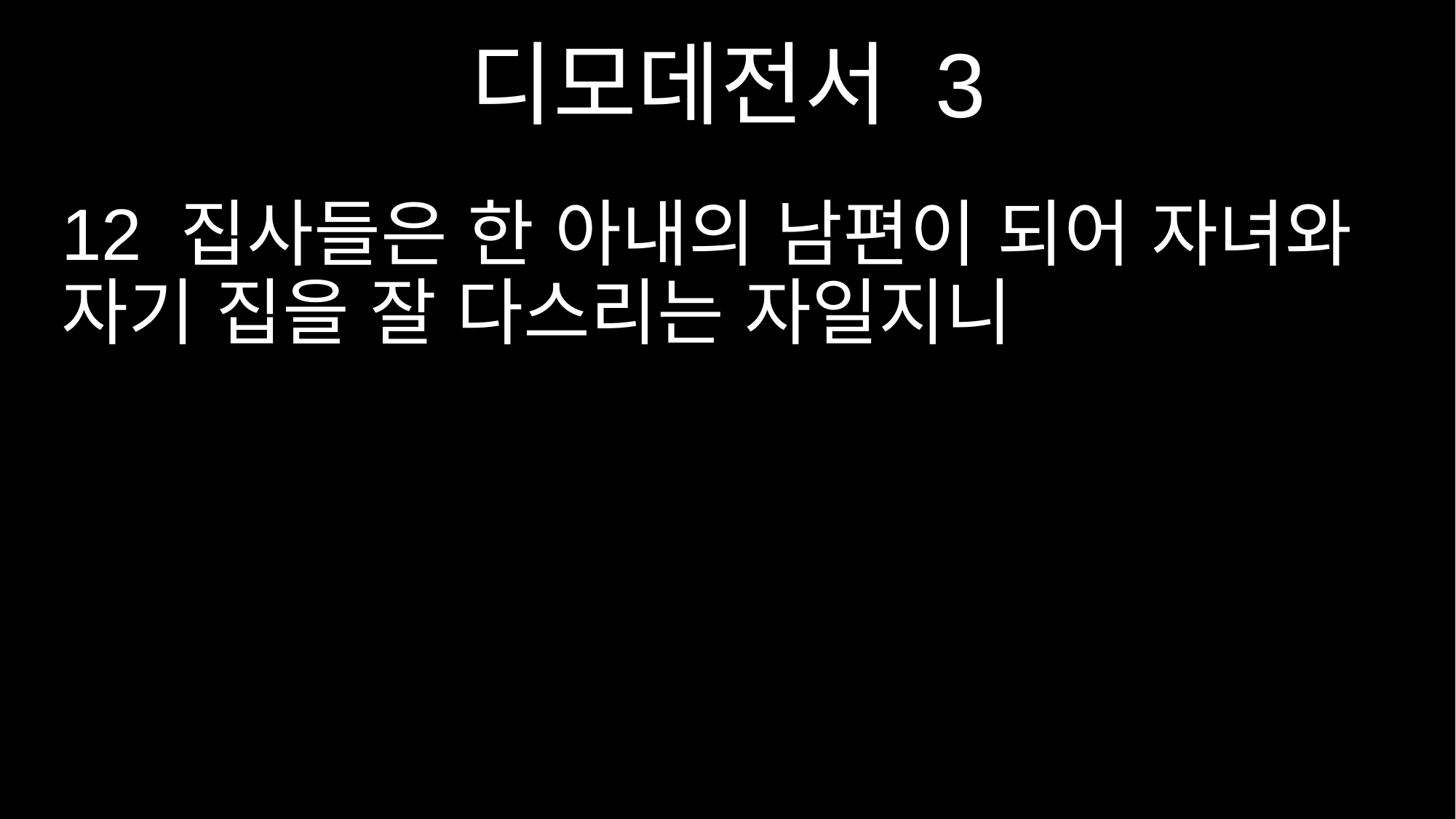

디모데전서 3
12 집사들은 한 아내의 남편이 되어 자녀와 자기 집을 잘 다스리는 자일지니